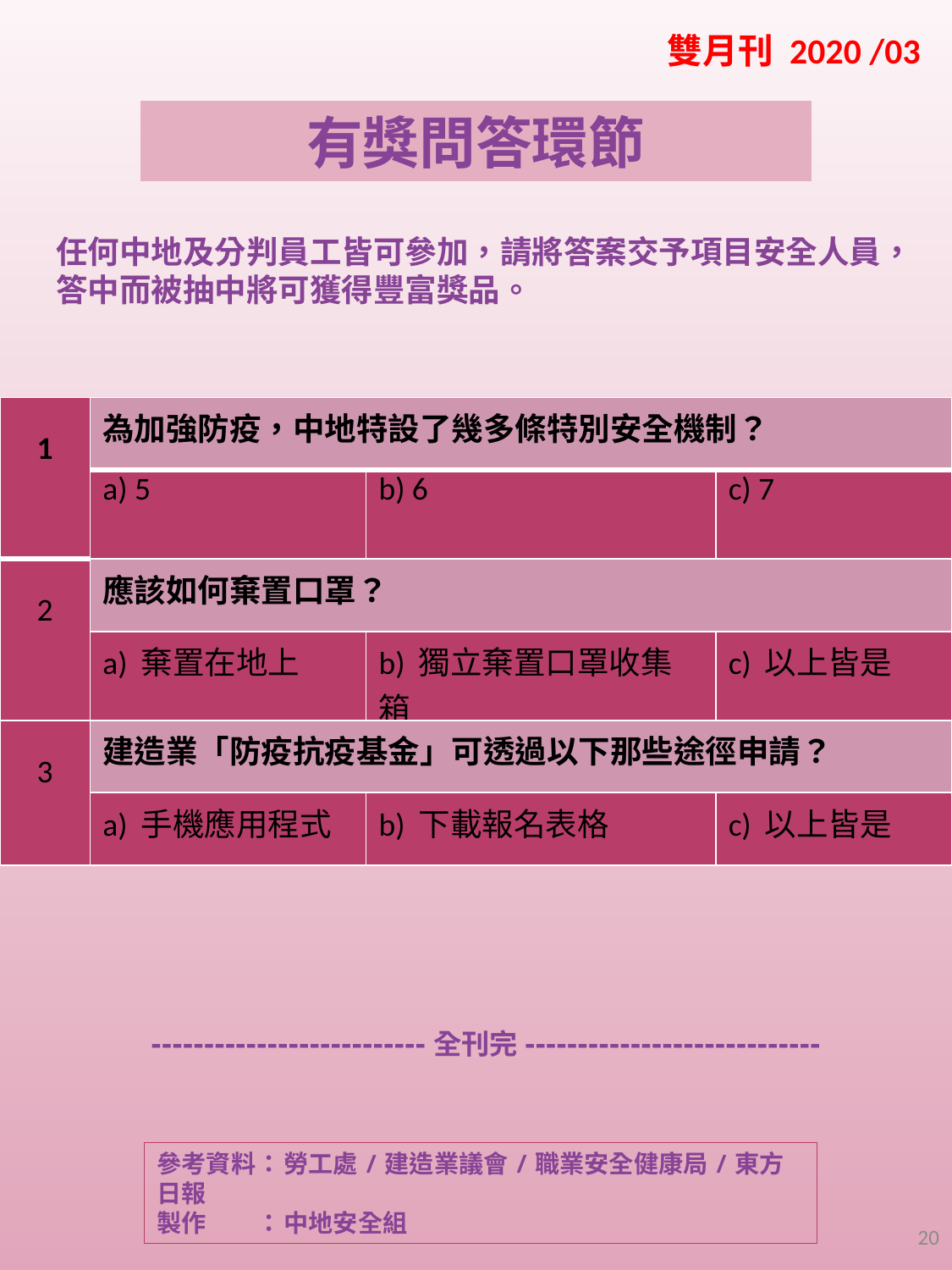

雙月刊 2020 /03
有獎問答環節
任何中地及分判員工皆可參加，請將答案交予項目安全人員，答中而被抽中將可獲得豐富獎品。
| 1 | 為加強防疫，中地特設了幾多條特別安全機制？ |  |  |
| --- | --- | --- | --- |
|  | a) 5 | b) 6 | c) 7 |
| 2 | 應該如何棄置口罩？ |  |  |
|  | a) 棄置在地上 | b) 獨立棄置口罩收集箱 | c) 以上皆是 |
| 3 | 建造業「防疫抗疫基金」可透過以下那些途徑申請？ |  |  |
|  | a) 手機應用程式 | b) 下載報名表格 | c) 以上皆是 |
--------------------------全刊完----------------------------
參考資料	：	勞工處/建造業議會/職業安全健康局/東方日報
製作	：	中地安全組
20